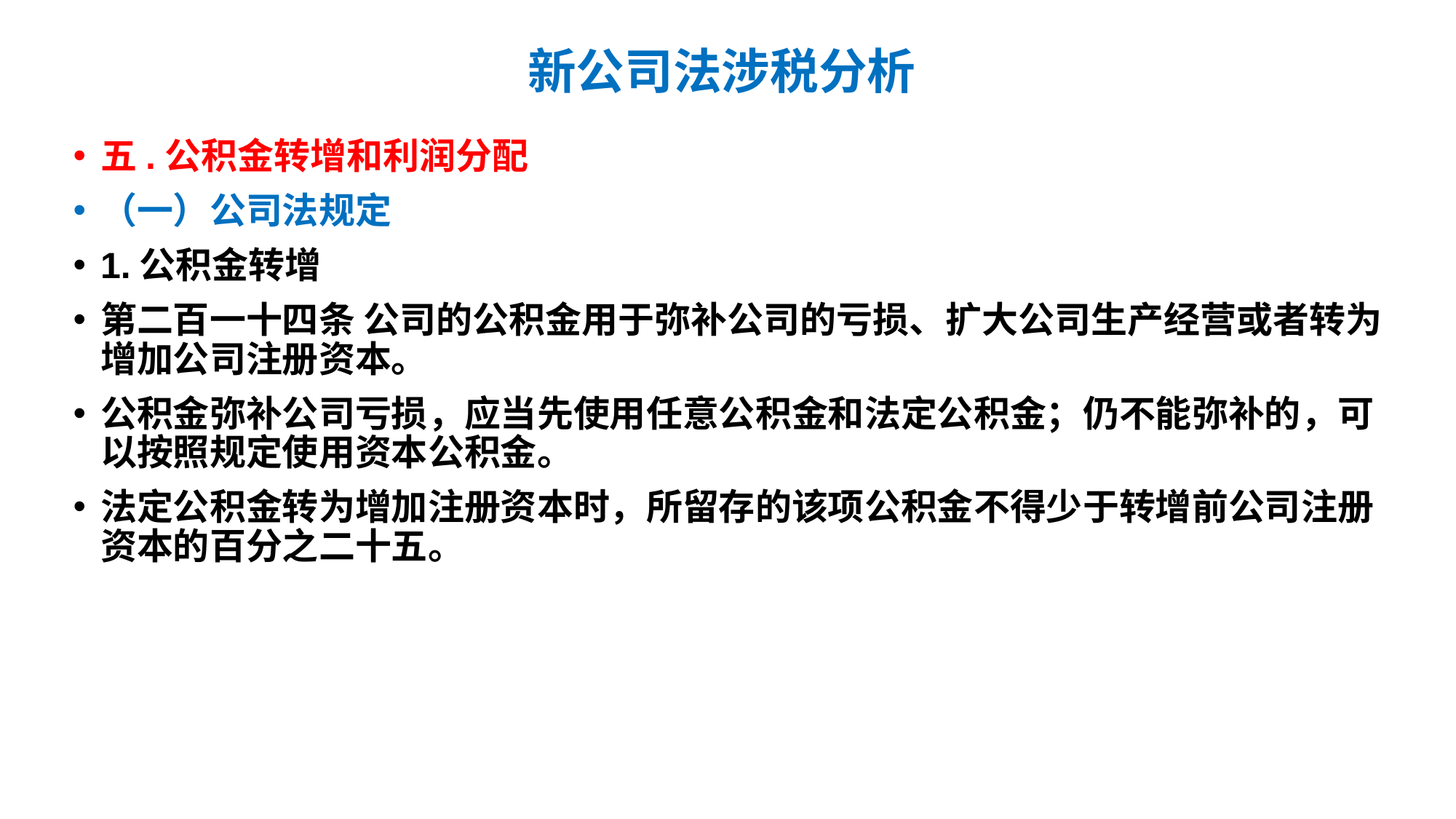

# 新公司法涉税分析
五.公积金转增和利润分配
（一）公司法规定
1.公积金转增
第二百一十四条 公司的公积金用于弥补公司的亏损、扩大公司生产经营或者转为增加公司注册资本。
公积金弥补公司亏损，应当先使用任意公积金和法定公积金；仍不能弥补的，可以按照规定使用资本公积金。
法定公积金转为增加注册资本时，所留存的该项公积金不得少于转增前公司注册资本的百分之二十五。